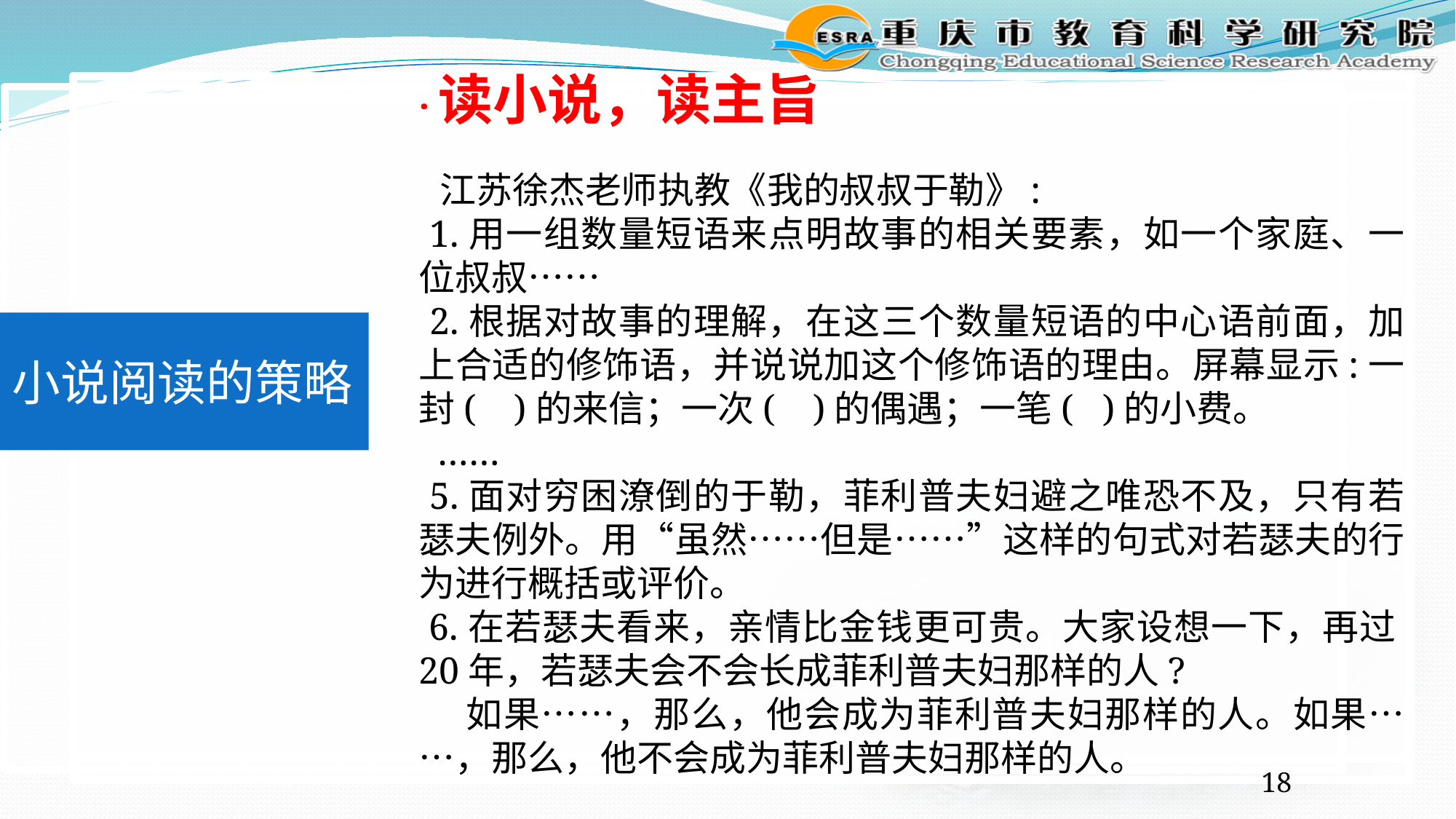

·读小说，读主旨

  江苏徐杰老师执教《我的叔叔于勒》:
 1.用一组数量短语来点明故事的相关要素，如一个家庭、一位叔叔……
 2.根据对故事的理解，在这三个数量短语的中心语前面，加上合适的修饰语，并说说加这个修饰语的理由。屏幕显示:一封(    )的来信；一次(    )的偶遇；一笔(   )的小费。
  ……
 5.面对穷困潦倒的于勒，菲利普夫妇避之唯恐不及，只有若瑟夫例外。用“虽然……但是……”这样的句式对若瑟夫的行为进行概括或评价。
 6.在若瑟夫看来，亲情比金钱更可贵。大家设想一下，再过20年，若瑟夫会不会长成菲利普夫妇那样的人?
    如果……，那么，他会成为菲利普夫妇那样的人。如果……，那么，他不会成为菲利普夫妇那样的人。
小说阅读的策略
18